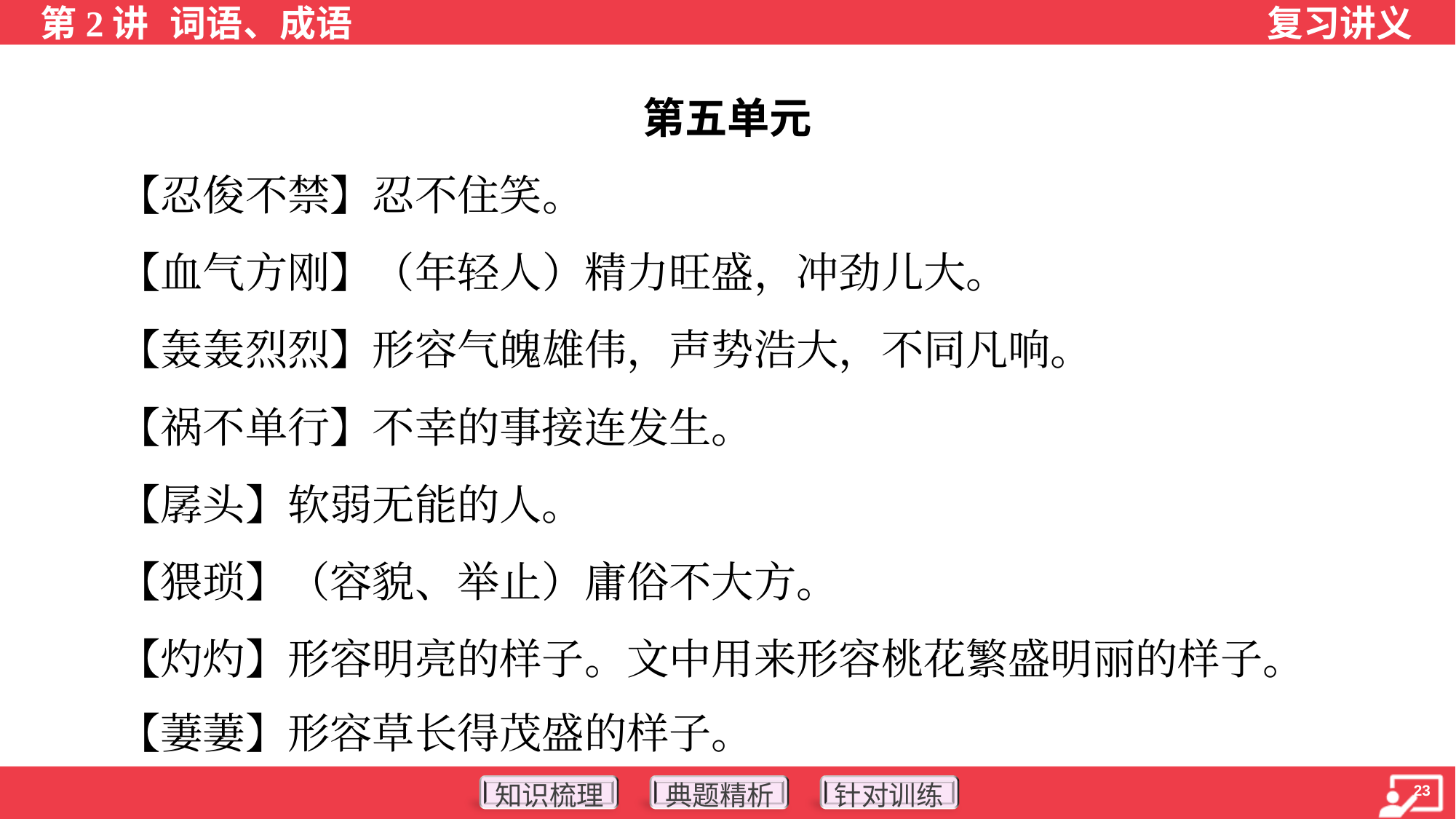

第五单元
    【忍俊不禁】忍不住笑。
    【血气方刚】（年轻人）精力旺盛，冲劲儿大。
    【轰轰烈烈】形容气魄雄伟，声势浩大，不同凡响。
    【祸不单行】不幸的事接连发生。
    【孱头】软弱无能的人。
    【猥琐】（容貌、举止）庸俗不大方。
    【灼灼】形容明亮的样子。文中用来形容桃花繁盛明丽的样子。
    【萋萋】形容草长得茂盛的样子。